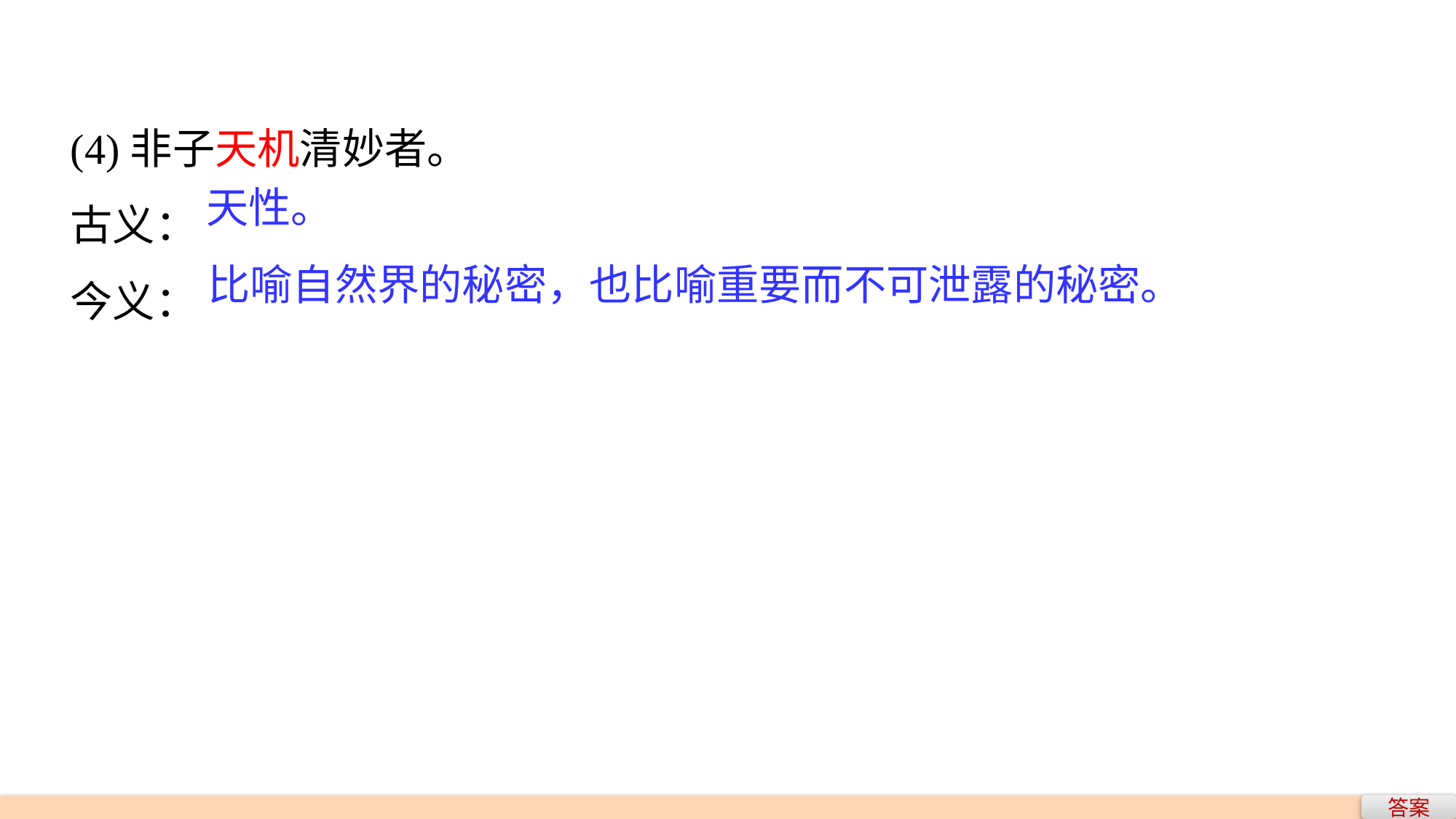

(4)非子天机清妙者。
古义：
今义：
天性。
比喻自然界的秘密，也比喻重要而不可泄露的秘密。
答案